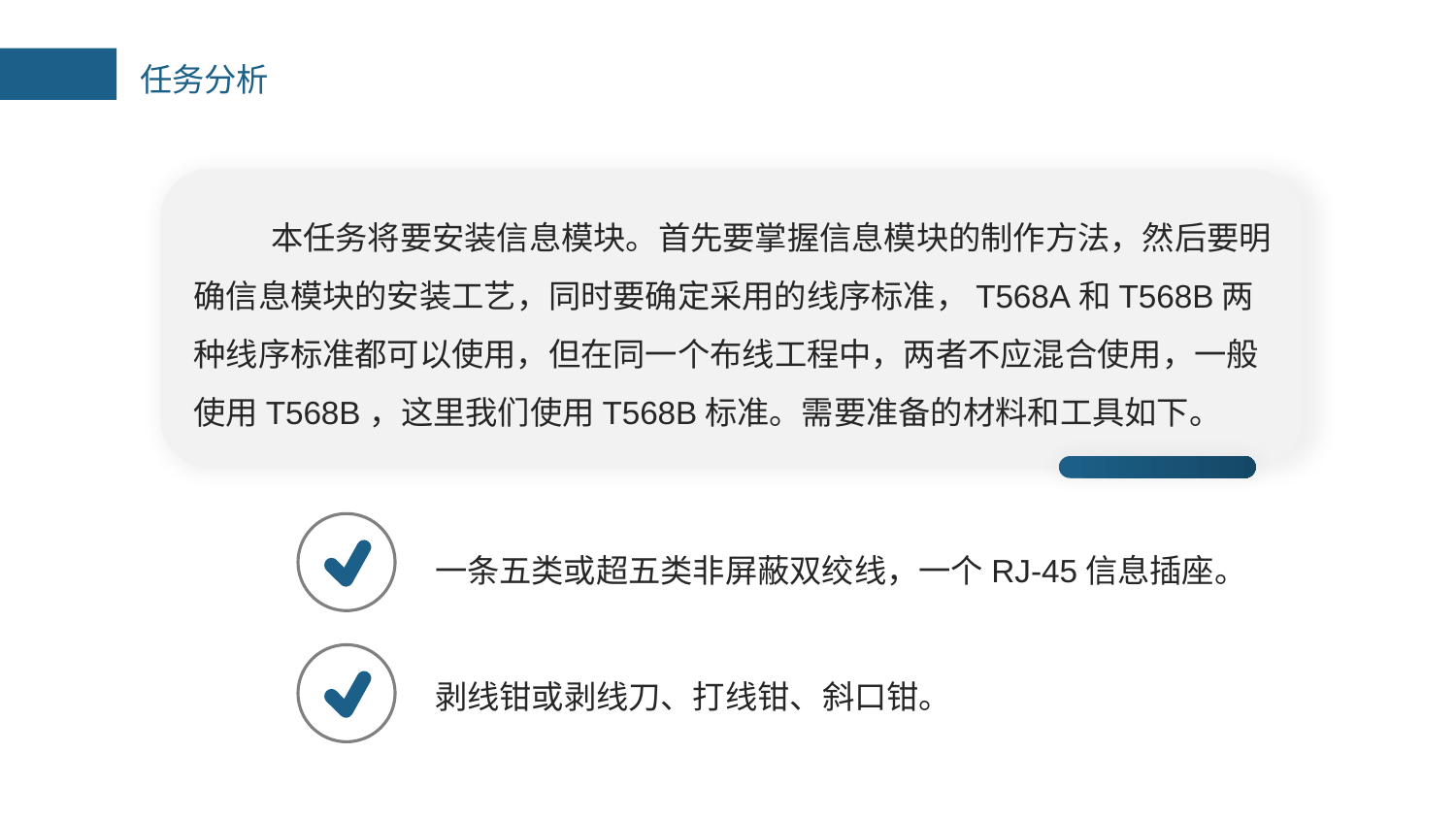

任务分析

本任务将要安装信息模块。首先要掌握信息模块的制作方法，然后要明确信息模块的安装工艺，同时要确定采用的线序标准，T568A和T568B两种线序标准都可以使用，但在同一个布线工程中，两者不应混合使用，一般使用T568B，这里我们使用T568B标准。需要准备的材料和工具如下。

一条五类或超五类非屏蔽双绞线，一个RJ-45信息插座。

剥线钳或剥线刀、打线钳、斜口钳。